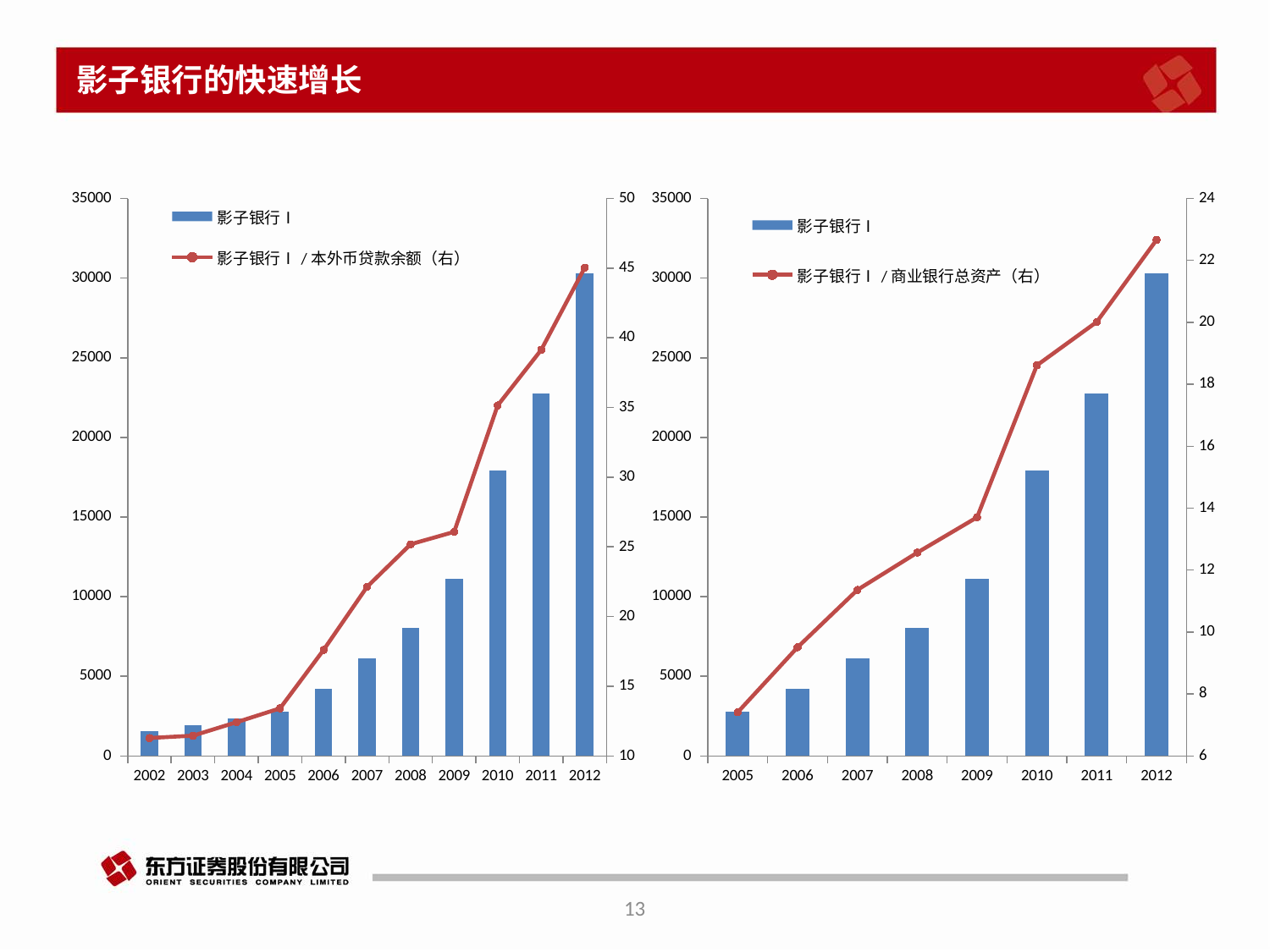

# 影子银行的快速增长

### Chart

| Category | 影子银行Ⅰ | 影子银行Ⅰ/本外币贷款余额（右） |
|---|---|---|
| 37591 | 1577.967 | 11.287083458211525 |
| 37956 | 1945.067 | 11.457003846357743 |
| 38322 | 2341.967 | 12.419907833651711 |
| 38687 | 2775.5669999999996 | 13.419006946869844 |
| 39052 | 4195.575708950001 | 17.60777061717113 |
| 39417 | 6148.76420895 | 22.138041504784958 |
| 39783 | 8060.69870895 | 25.185852067722948 |
| 40148 | 11097.653208950003 | 26.075521301039537 |
| 40513 | 17898.036896875 | 35.147534954074295 |
| 40878 | 22771.222949695 | 39.133040685655104 |
| 41244 | 30297.95228203 | 45.027635104035134 |

### Chart

| Category | 影子银行Ⅰ | 影子银行Ⅰ/商业银行总资产（右） |
|---|---|---|
| 38687 | 2775.5669999999996 | 7.4101829020197485 |
| 39052 | 4195.575708950001 | 9.507254623726967 |
| 39417 | 6148.76420895 | 11.361289747723315 |
| 39783 | 8060.69870895 | 12.565358493365778 |
| 40148 | 11097.653208950003 | 13.703885237019055 |
| 40513 | 17898.036896875 | 18.61260011453412 |
| 40878 | 22771.222949695 | 20.012199799241046 |
| 41244 | 30297.95228203 | 22.663471905018763 |
13